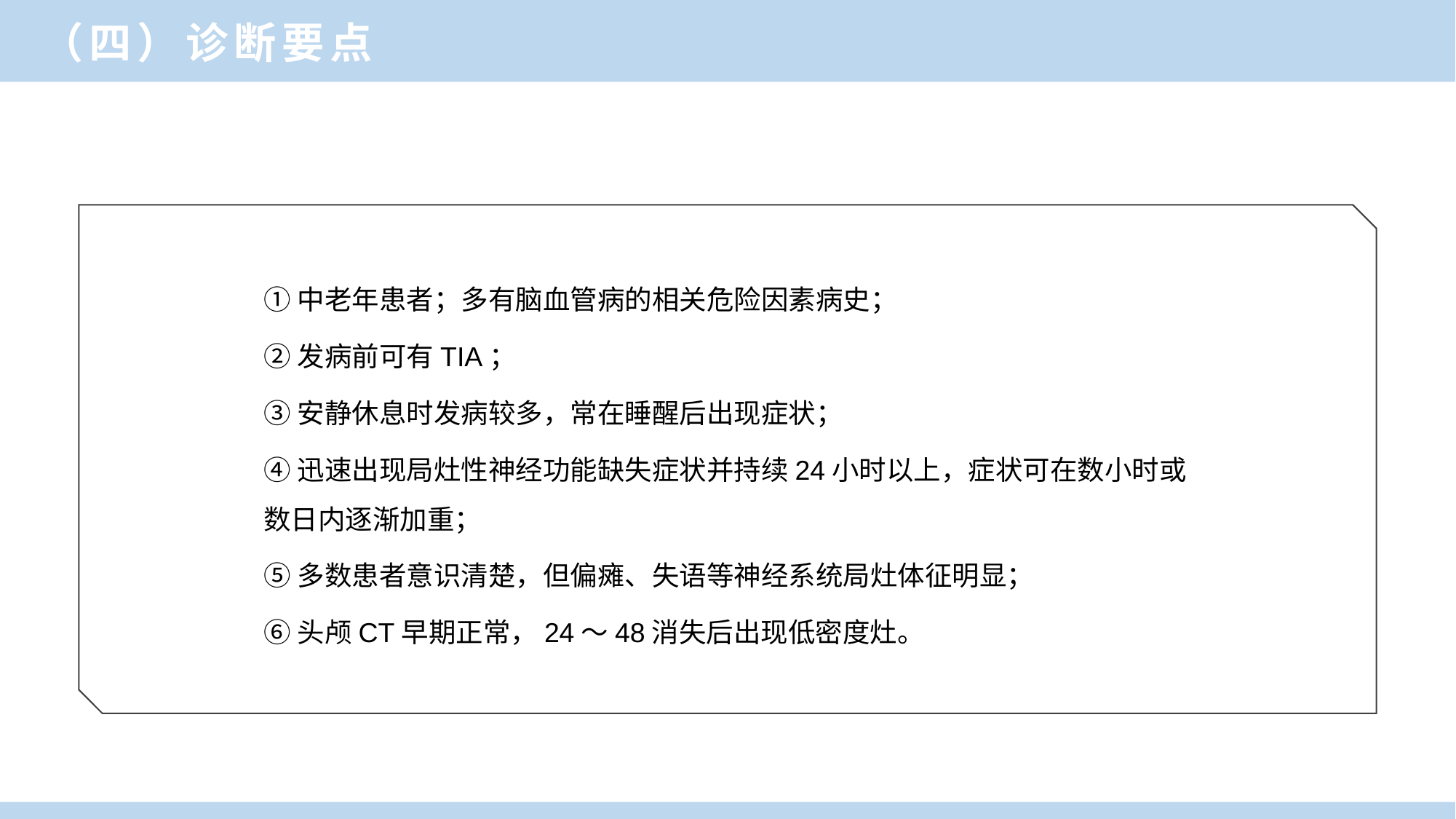

（四）诊断要点

①中老年患者；多有脑血管病的相关危险因素病史；
②发病前可有TIA；
③安静休息时发病较多，常在睡醒后出现症状；
④迅速出现局灶性神经功能缺失症状并持续24小时以上，症状可在数小时或数日内逐渐加重；
⑤多数患者意识清楚，但偏瘫、失语等神经系统局灶体征明显；
⑥头颅CT早期正常，24～48消失后出现低密度灶。